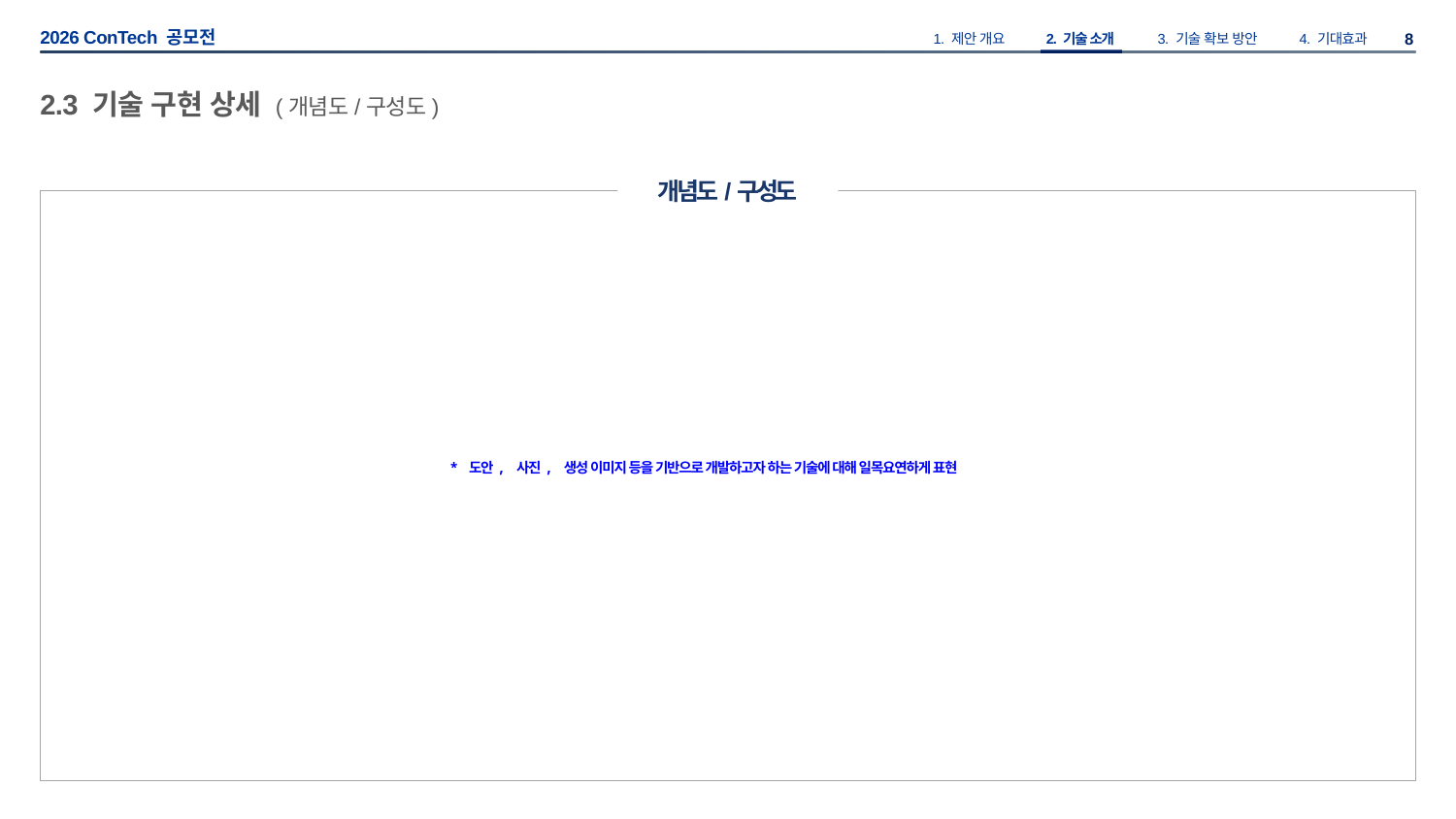

2.3 기술 구현 상세 (개념도/구성도)
개념도/구성도

* 도안, 사진, 생성 이미지 등을 기반으로 개발하고자 하는 기술에 대해 일목요연하게 표현